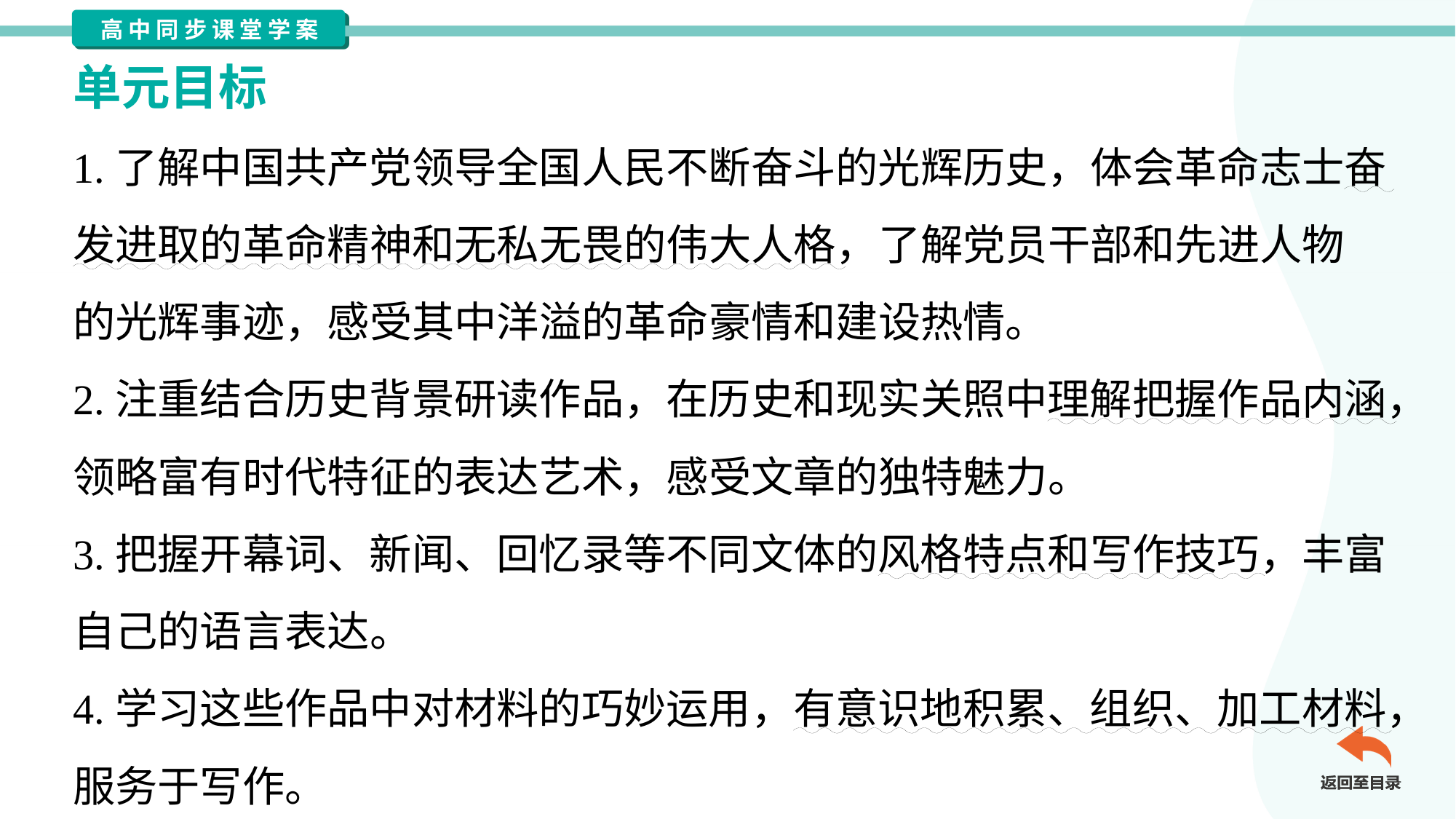

单元目标
1.了解中国共产党领导全国人民不断奋斗的光辉历史，体会革命志士奋
发进取的革命精神和无私无畏的伟大人格，了解党员干部和先进人物
的光辉事迹，感受其中洋溢的革命豪情和建设热情。
2.注重结合历史背景研读作品，在历史和现实关照中理解把握作品内涵，
领略富有时代特征的表达艺术，感受文章的独特魅力。
3.把握开幕词、新闻、回忆录等不同文体的风格特点和写作技巧，丰富
自己的语言表达。
4.学习这些作品中对材料的巧妙运用，有意识地积累、组织、加工材料，
服务于写作。